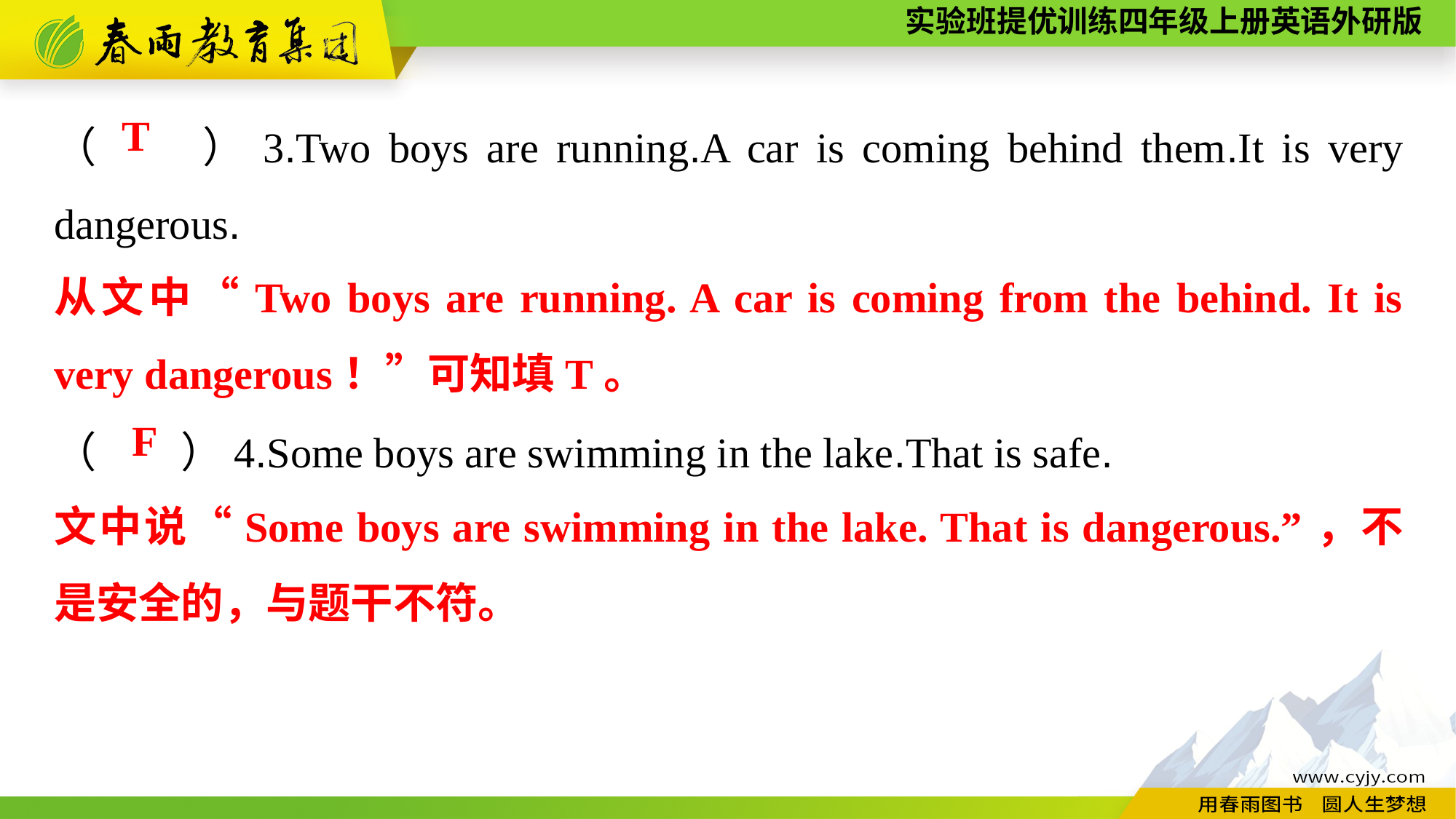

（　　）3.Two boys are running.A car is coming behind them.It is very dangerous.

（　　）4.Some boys are swimming in the lake.That is safe.

T
从文中“Two boys are running. A car is coming from the behind. It is very dangerous！”可知填T。
F
文中说“Some boys are swimming in the lake. That is dangerous.”，不是安全的，与题干不符。